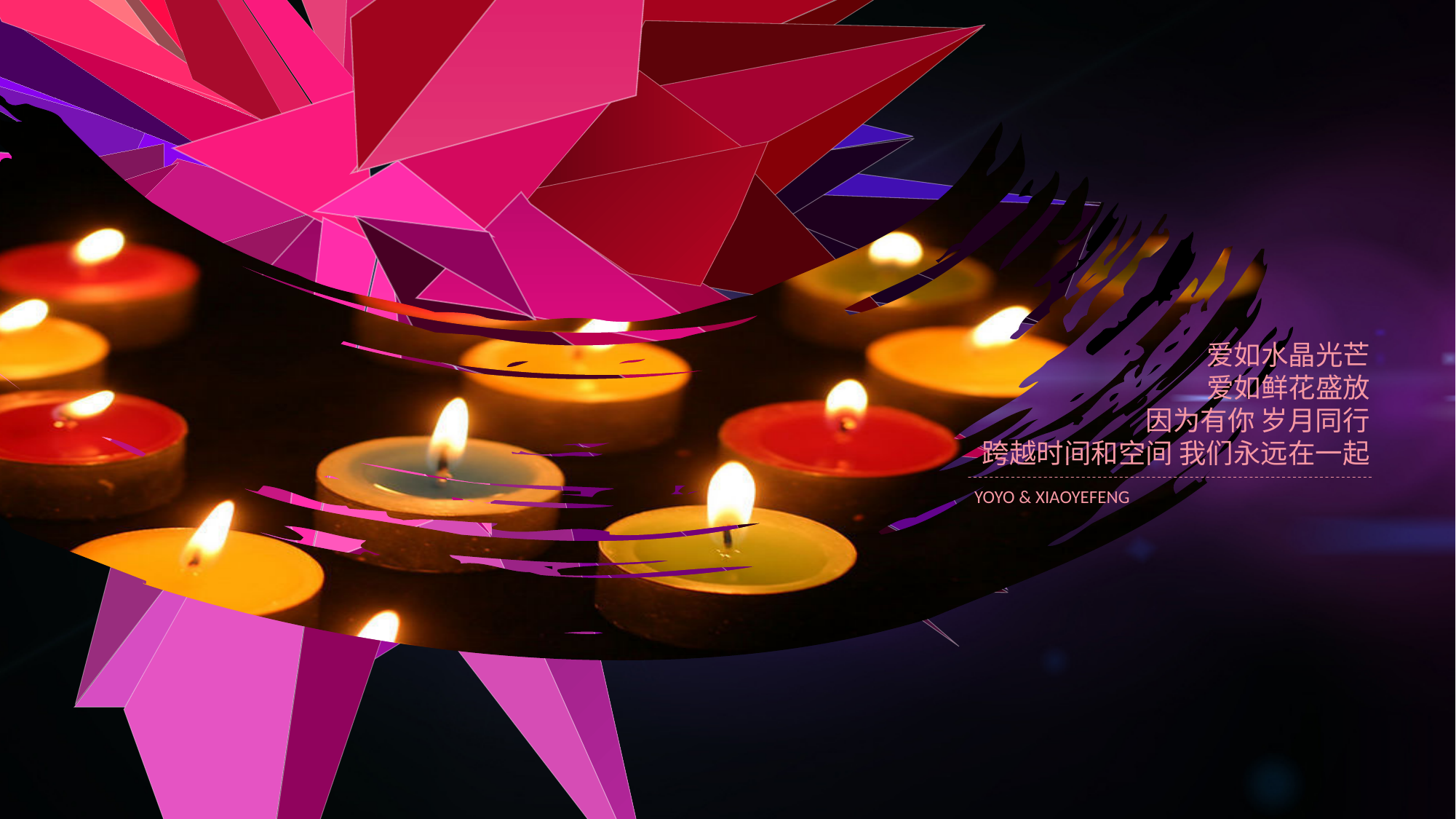

爱如水晶光芒
爱如鲜花盛放
因为有你 岁月同行
跨越时间和空间 我们永远在一起
YOYO & XIAOYEFENG